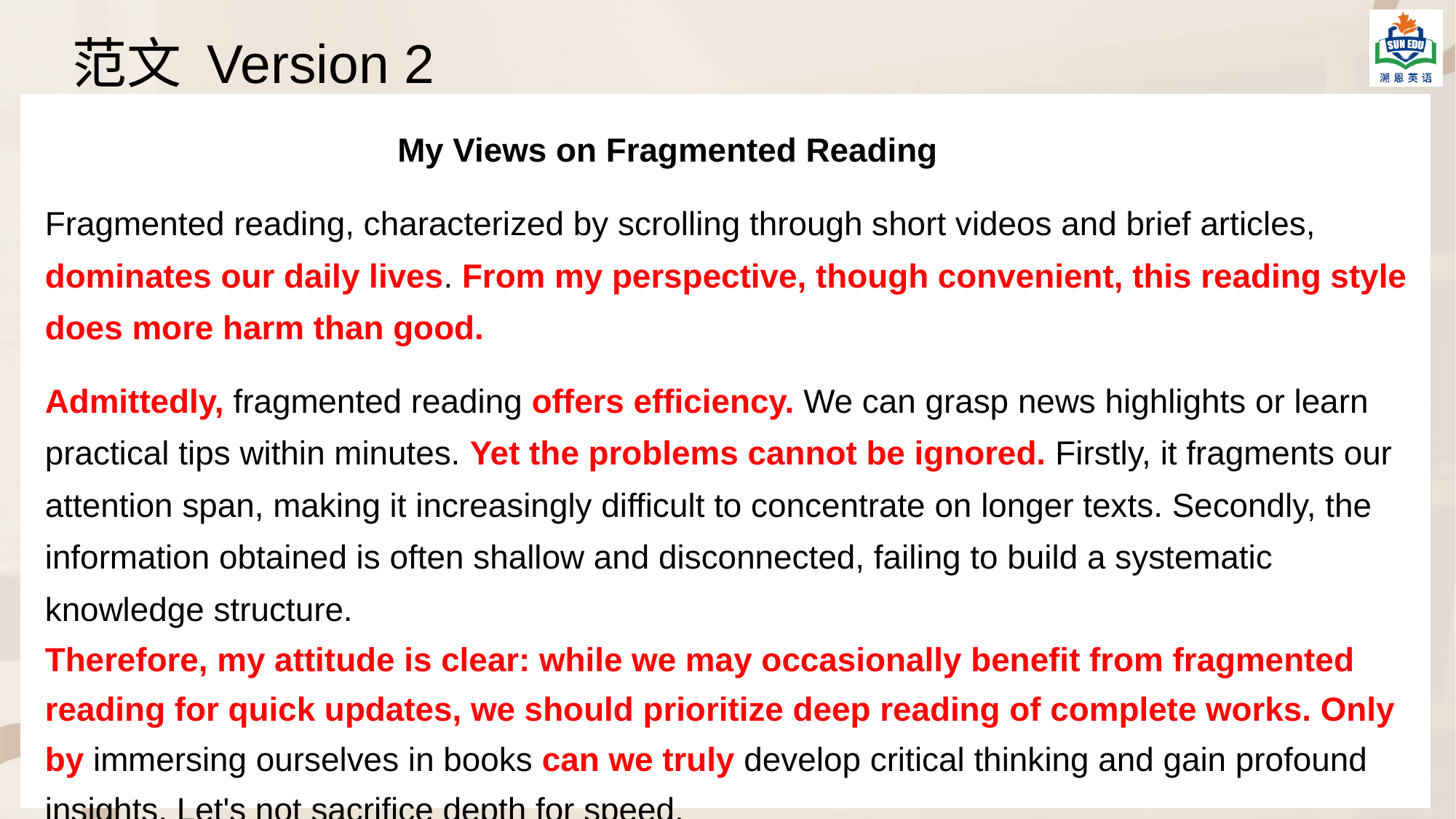

范文 Version 2

                                      My Views on Fragmented Reading
Fragmented reading, characterized by scrolling through short videos and brief articles, dominates our daily lives. From my perspective, though convenient, this reading style does more harm than good.
Admittedly, fragmented reading offers efficiency. We can grasp news highlights or learn practical tips within minutes. Yet the problems cannot be ignored. Firstly, it fragments our attention span, making it increasingly difficult to concentrate on longer texts. Secondly, the information obtained is often shallow and disconnected, failing to build a systematic knowledge structure.
Therefore, my attitude is clear: while we may occasionally benefit from fragmented reading for quick updates, we should prioritize deep reading of complete works. Only by immersing ourselves in books can we truly develop critical thinking and gain profound insights. Let's not sacrifice depth for speed.